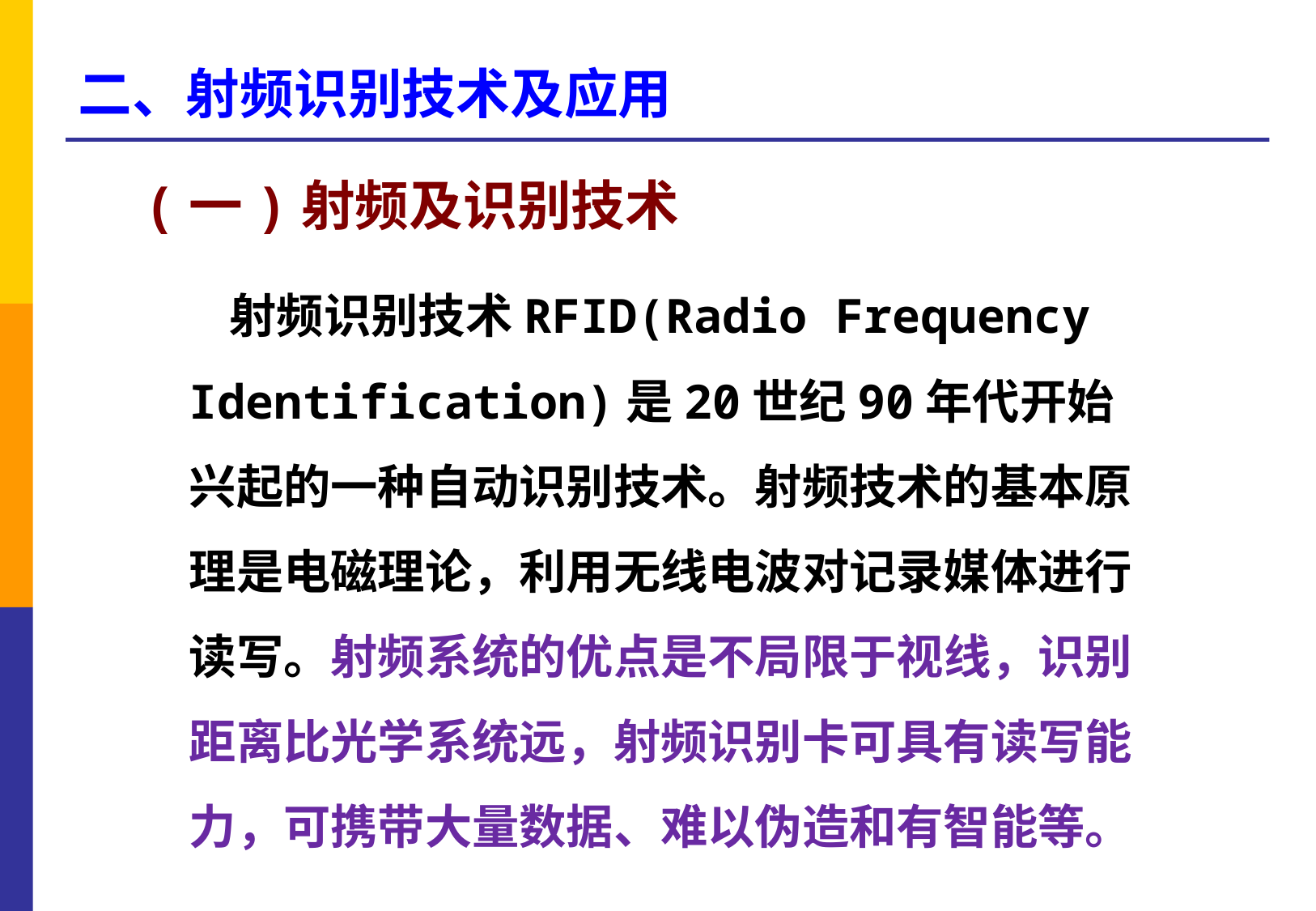

# 二、射频识别技术及应用
(一)射频及识别技术
      射频识别技术RFID(Radio Frequency Identification)是20世纪90年代开始兴起的一种自动识别技术。射频技术的基本原理是电磁理论，利用无线电波对记录媒体进行读写。射频系统的优点是不局限于视线，识别距离比光学系统远，射频识别卡可具有读写能力，可携带大量数据、难以伪造和有智能等。